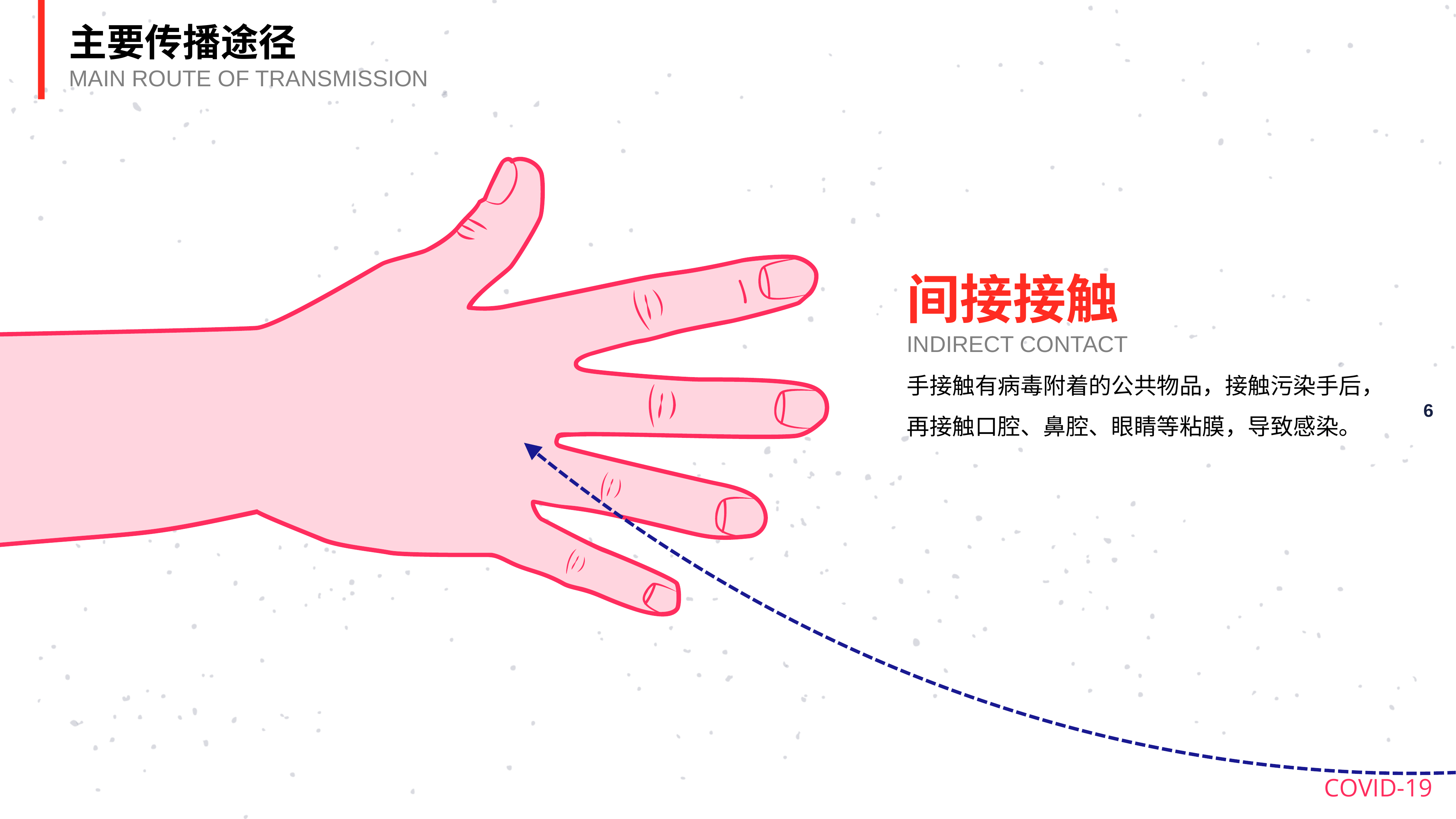

主要传播途径
MAIN ROUTE OF TRANSMISSION

间接接触
INDIRECT CONTACT
手接触有病毒附着的公共物品，接触污染手后，再接触口腔、鼻腔、眼睛等粘膜，导致感染。